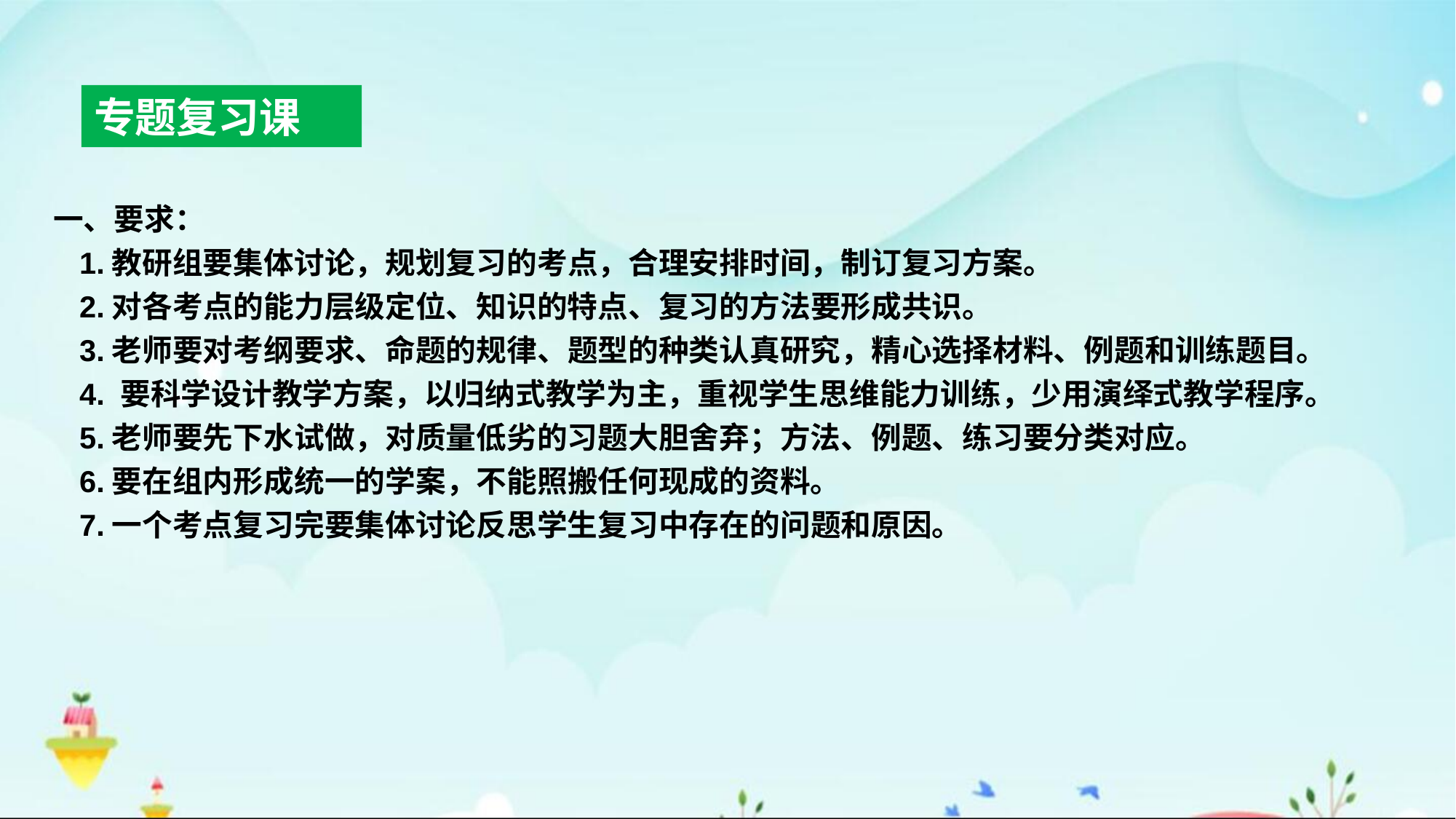

专题复习课

一、要求：
1.教研组要集体讨论，规划复习的考点，合理安排时间，制订复习方案。
2.对各考点的能力层级定位、知识的特点、复习的方法要形成共识。
3.老师要对考纲要求、命题的规律、题型的种类认真研究，精心选择材料、例题和训练题目。
4. 要科学设计教学方案，以归纳式教学为主，重视学生思维能力训练，少用演绎式教学程序。
5.老师要先下水试做，对质量低劣的习题大胆舍弃；方法、例题、练习要分类对应。
6.要在组内形成统一的学案，不能照搬任何现成的资料。
7.一个考点复习完要集体讨论反思学生复习中存在的问题和原因。